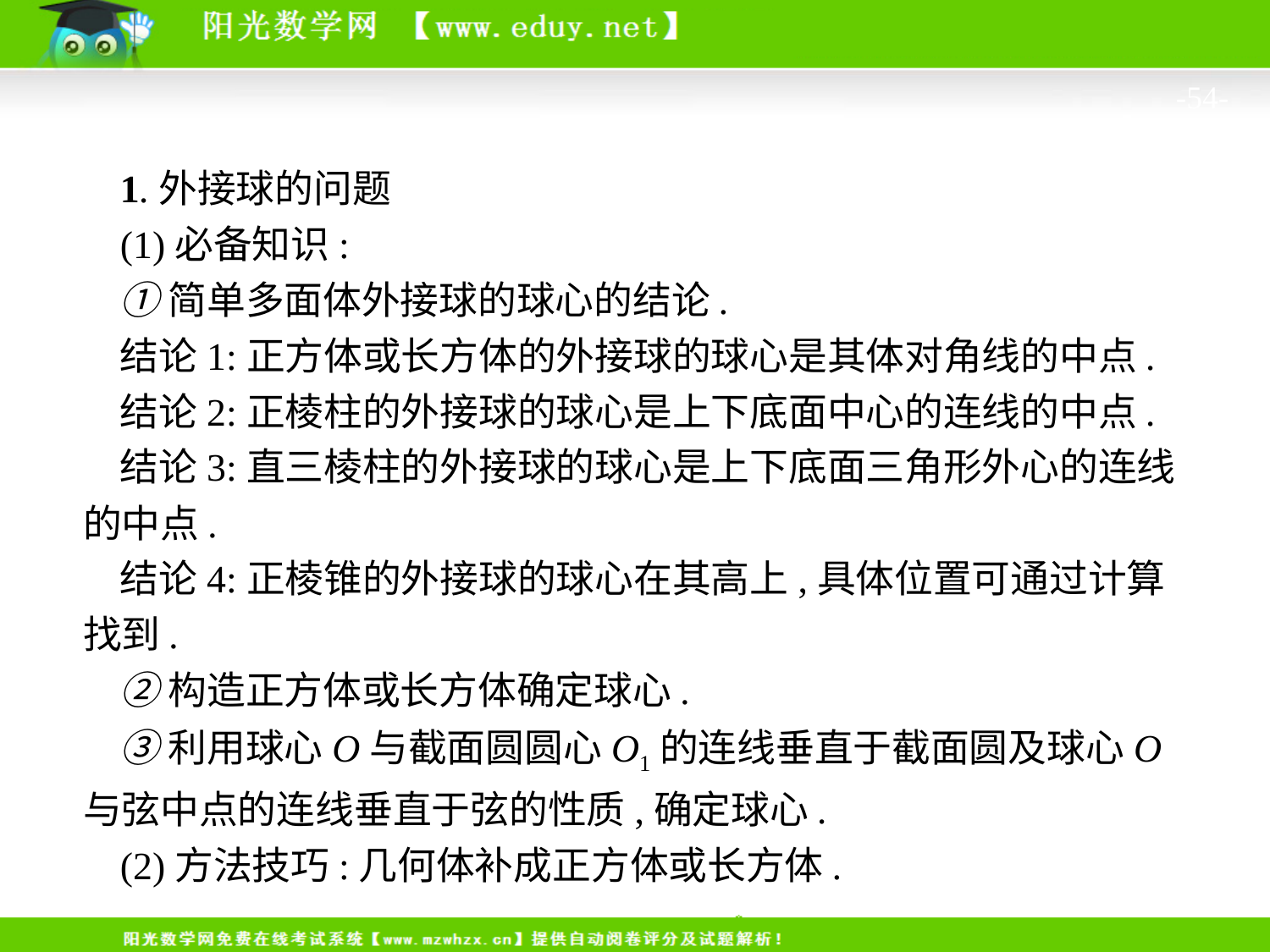

-54-
1.外接球的问题
(1)必备知识:
①简单多面体外接球的球心的结论.
结论1:正方体或长方体的外接球的球心是其体对角线的中点.
结论2:正棱柱的外接球的球心是上下底面中心的连线的中点.
结论3:直三棱柱的外接球的球心是上下底面三角形外心的连线的中点.
结论4:正棱锥的外接球的球心在其高上,具体位置可通过计算找到.
②构造正方体或长方体确定球心.
③利用球心O与截面圆圆心O1的连线垂直于截面圆及球心O与弦中点的连线垂直于弦的性质,确定球心.
(2)方法技巧:几何体补成正方体或长方体.